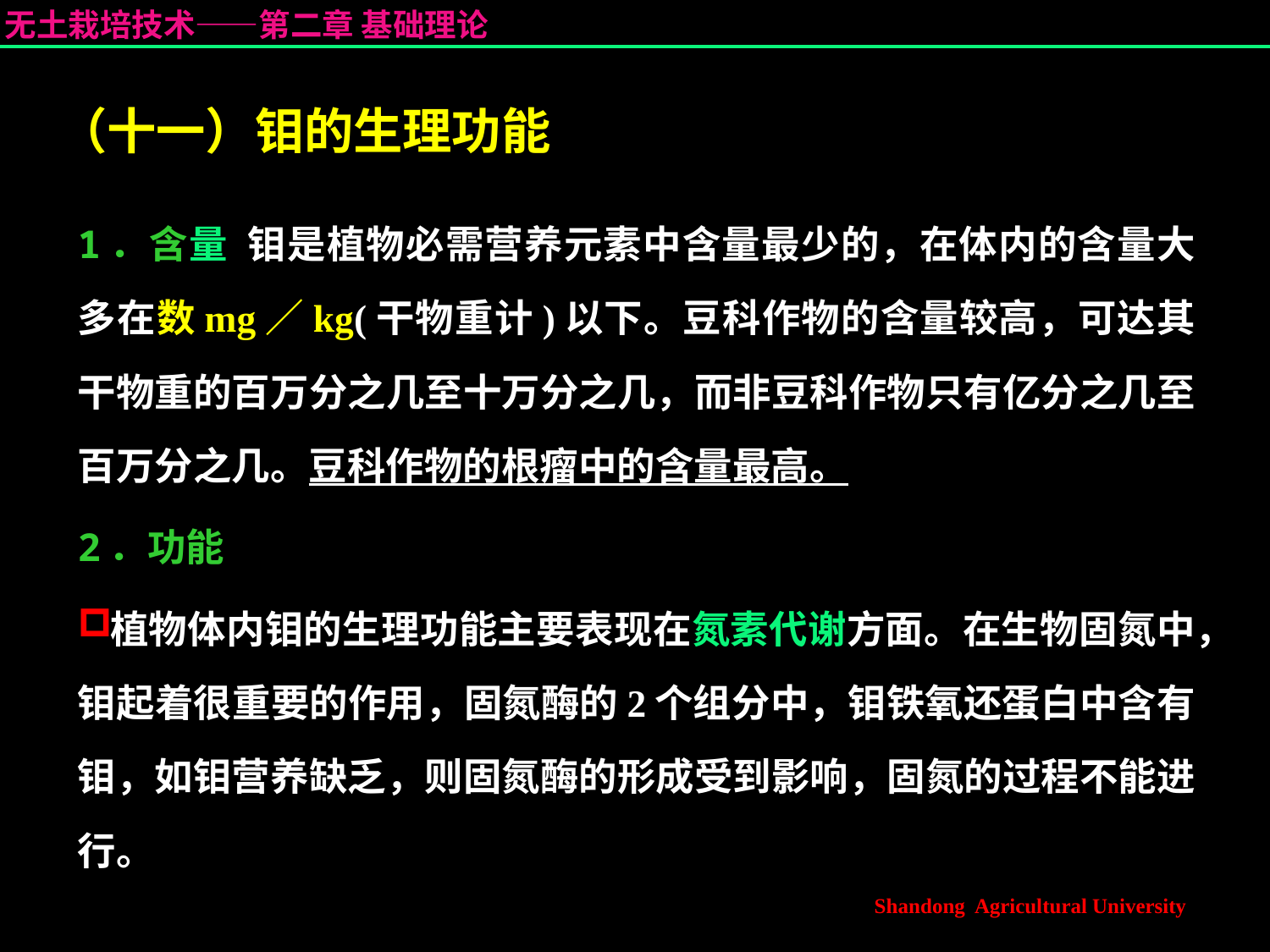

# （十一）钼的生理功能
1．含量  钼是植物必需营养元素中含量最少的，在体内的含量大多在数mg／kg(干物重计)以下。豆科作物的含量较高，可达其干物重的百万分之几至十万分之几，而非豆科作物只有亿分之几至百万分之几。豆科作物的根瘤中的含量最高。
2．功能
植物体内钼的生理功能主要表现在氮素代谢方面。在生物固氮中，钼起着很重要的作用，固氮酶的2个组分中，钼铁氧还蛋白中含有钼，如钼营养缺乏，则固氮酶的形成受到影响，固氮的过程不能进行。